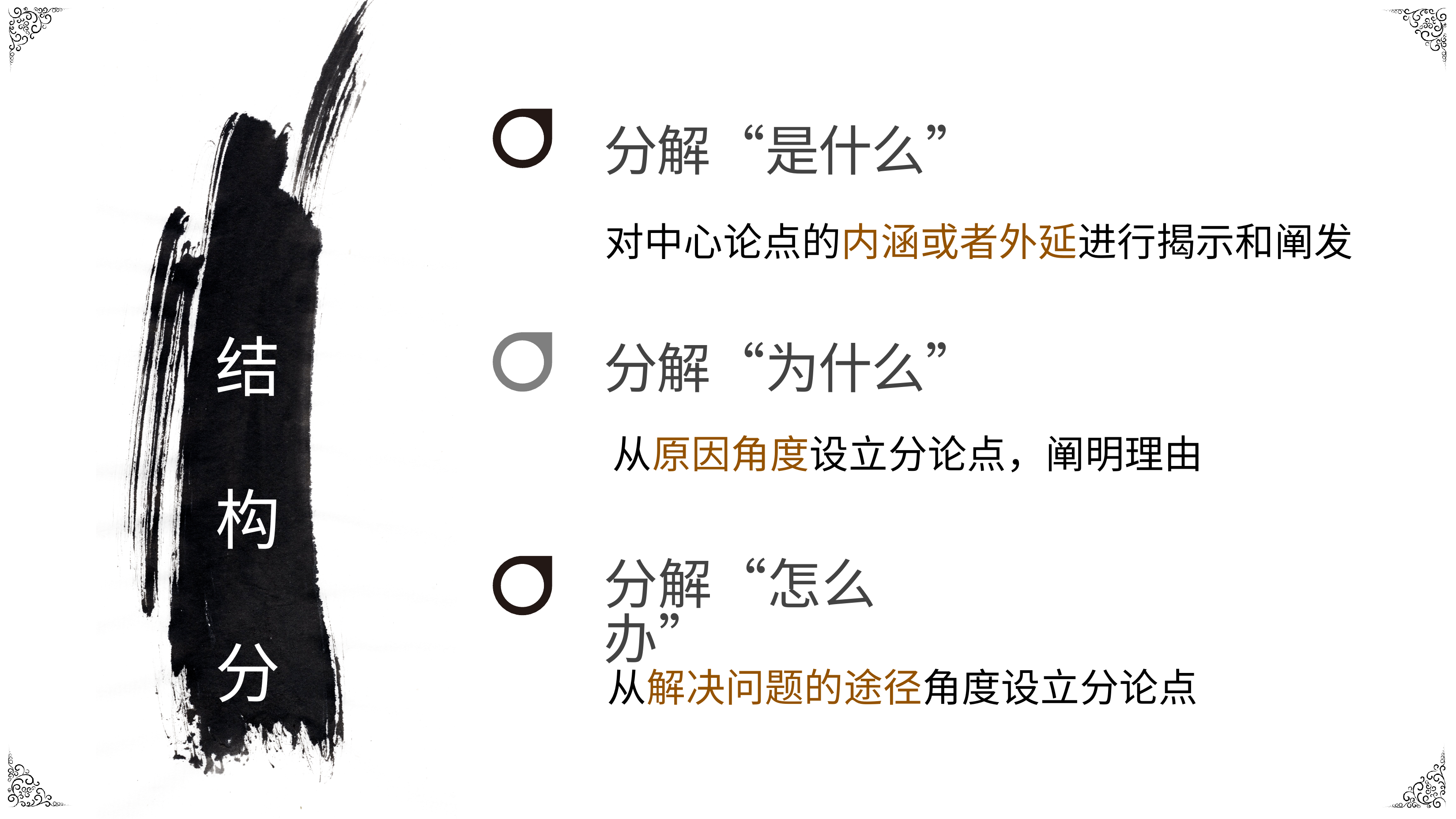

分解“是什么”
对中心论点的内涵或者外延进行揭示和阐发

结  构  分  解

分解“为什么”
从原因角度设立分论点，阐明理由

分解“怎么办”

从解决问题的途径角度设立分论点